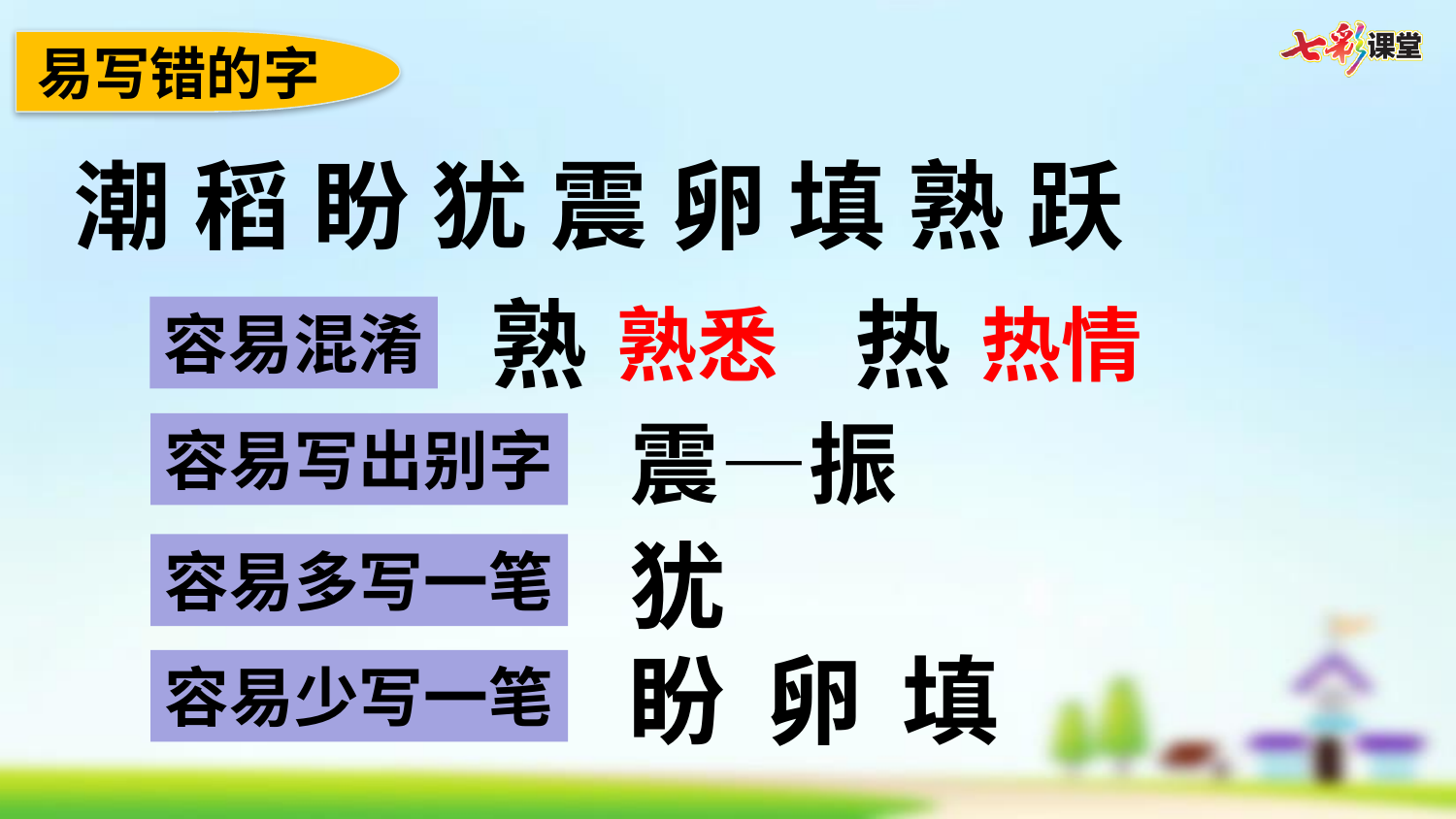

易写错的字
潮 稻 盼 犹 震 卵 填 熟 跃
熟
热
熟悉
热情
容易混淆
震—振
容易写出别字
犹
容易多写一笔
盼
卵
填
容易少写一笔